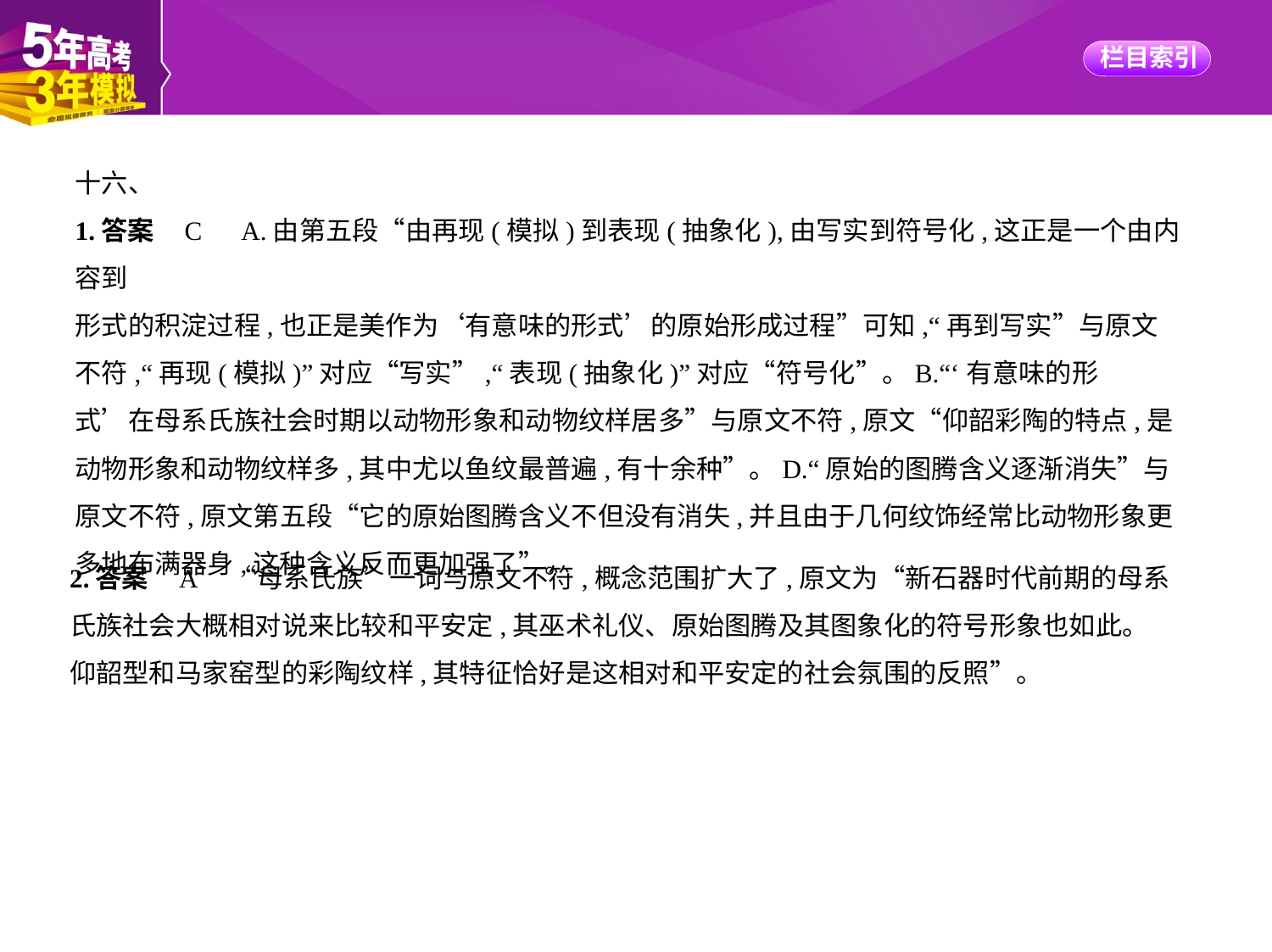

十六、
1.答案    C　A.由第五段“由再现(模拟)到表现(抽象化),由写实到符号化,这正是一个由内容到
形式的积淀过程,也正是美作为‘有意味的形式’的原始形成过程”可知,“再到写实”与原文
不符,“再现(模拟)”对应“写实”,“表现(抽象化)”对应“符号化”。B.“‘有意味的形
式’在母系氏族社会时期以动物形象和动物纹样居多”与原文不符,原文“仰韶彩陶的特点,是
动物形象和动物纹样多,其中尤以鱼纹最普遍,有十余种”。D.“原始的图腾含义逐渐消失”与
原文不符,原文第五段“它的原始图腾含义不但没有消失,并且由于几何纹饰经常比动物形象更
多地布满器身,这种含义反而更加强了”。
2.答案    A　“母系氏族”一词与原文不符,概念范围扩大了,原文为“新石器时代前期的母系
氏族社会大概相对说来比较和平安定,其巫术礼仪、原始图腾及其图象化的符号形象也如此。
仰韶型和马家窑型的彩陶纹样,其特征恰好是这相对和平安定的社会氛围的反照”。